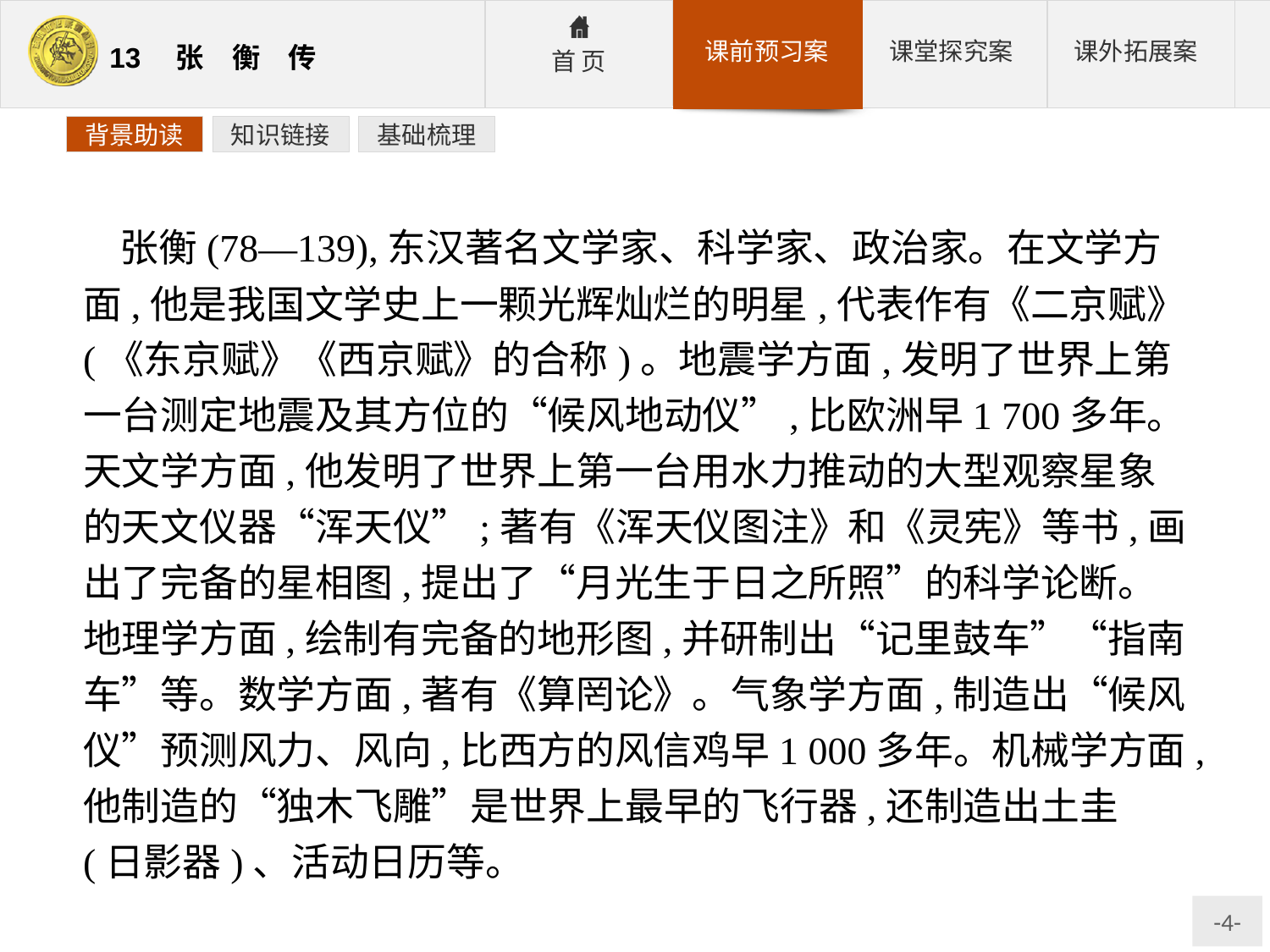

背景助读
知识链接
基础梳理
张衡(78—139),东汉著名文学家、科学家、政治家。在文学方面,他是我国文学史上一颗光辉灿烂的明星,代表作有《二京赋》(《东京赋》《西京赋》的合称)。地震学方面,发明了世界上第一台测定地震及其方位的“候风地动仪”,比欧洲早1 700多年。天文学方面,他发明了世界上第一台用水力推动的大型观察星象的天文仪器“浑天仪”;著有《浑天仪图注》和《灵宪》等书,画出了完备的星相图,提出了“月光生于日之所照”的科学论断。地理学方面,绘制有完备的地形图,并研制出“记里鼓车”“指南车”等。数学方面,著有《算罔论》。气象学方面,制造出“候风仪”预测风力、风向,比西方的风信鸡早1 000多年。机械学方面,他制造的“独木飞雕”是世界上最早的飞行器,还制造出土圭(日影器)、活动日历等。